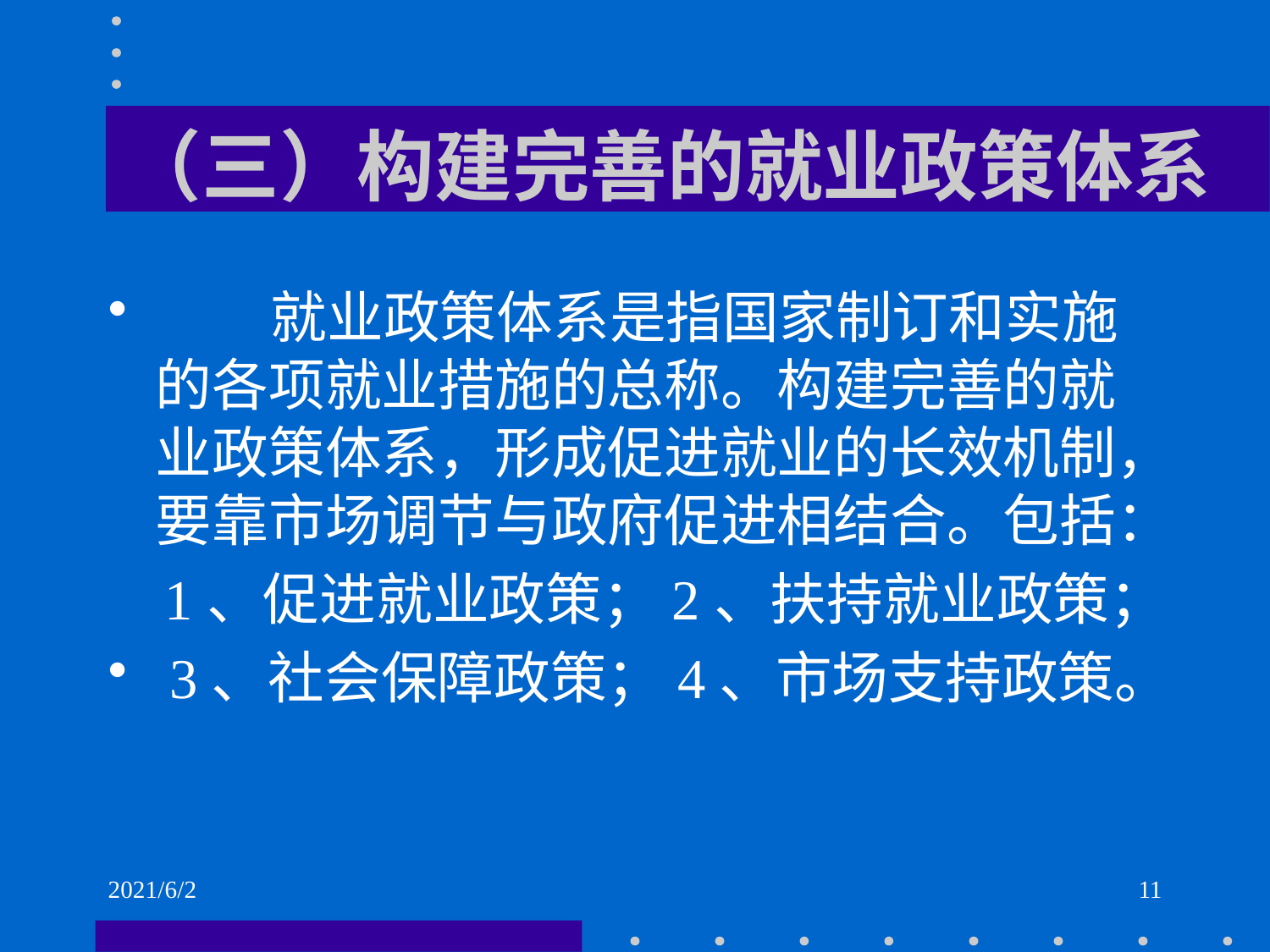

# （三）构建完善的就业政策体系
        就业政策体系是指国家制订和实施的各项就业措施的总称。构建完善的就业政策体系，形成促进就业的长效机制，要靠市场调节与政府促进相结合。包括：
    1、促进就业政策；2、扶持就业政策；
 3、社会保障政策；4、市场支持政策。
2021/6/2
11